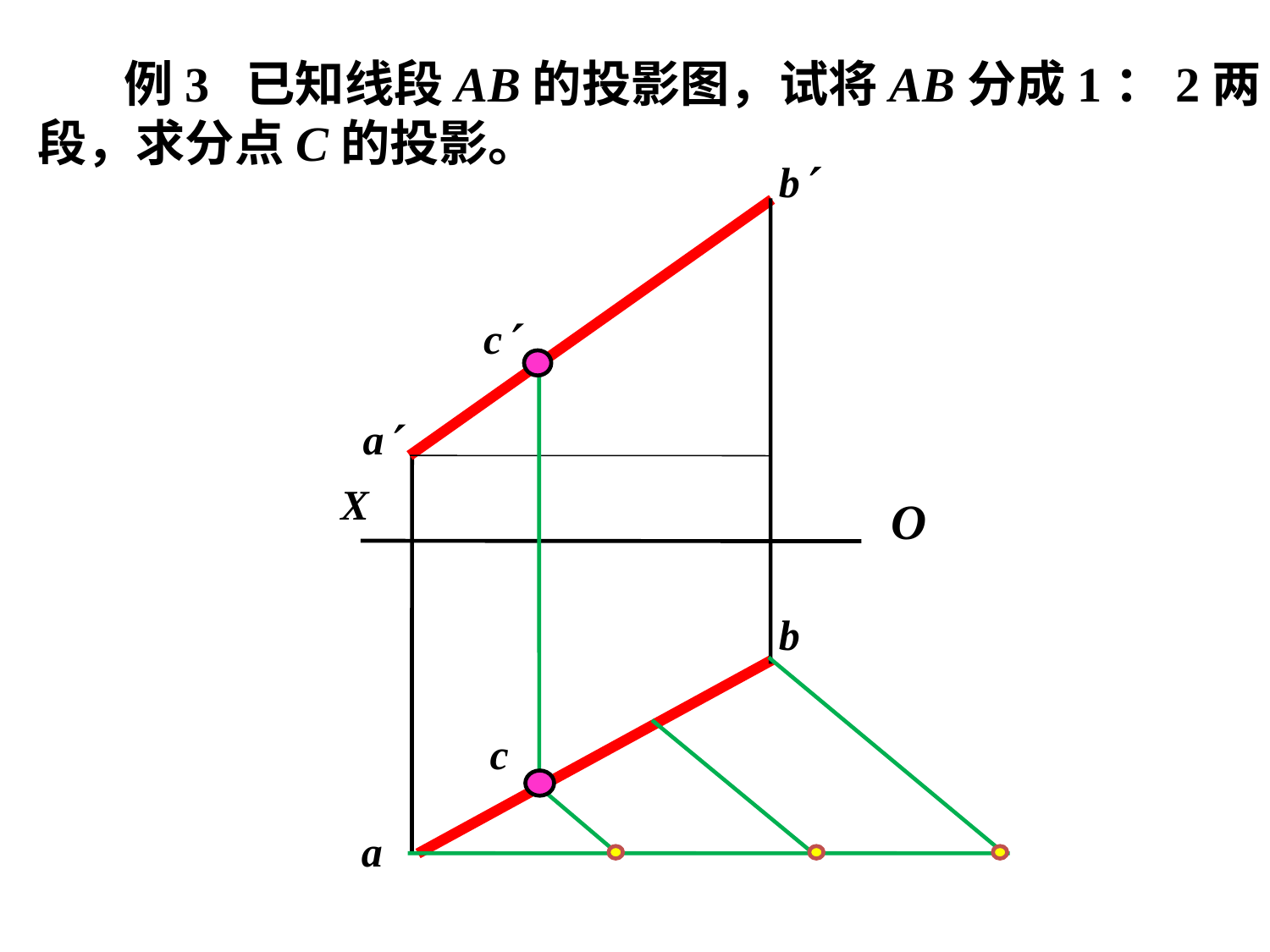

例3  已知线段AB的投影图，试将AB分成1：2两段，求分点C的投影。
b′

a′

X

b
a

c′

O

c